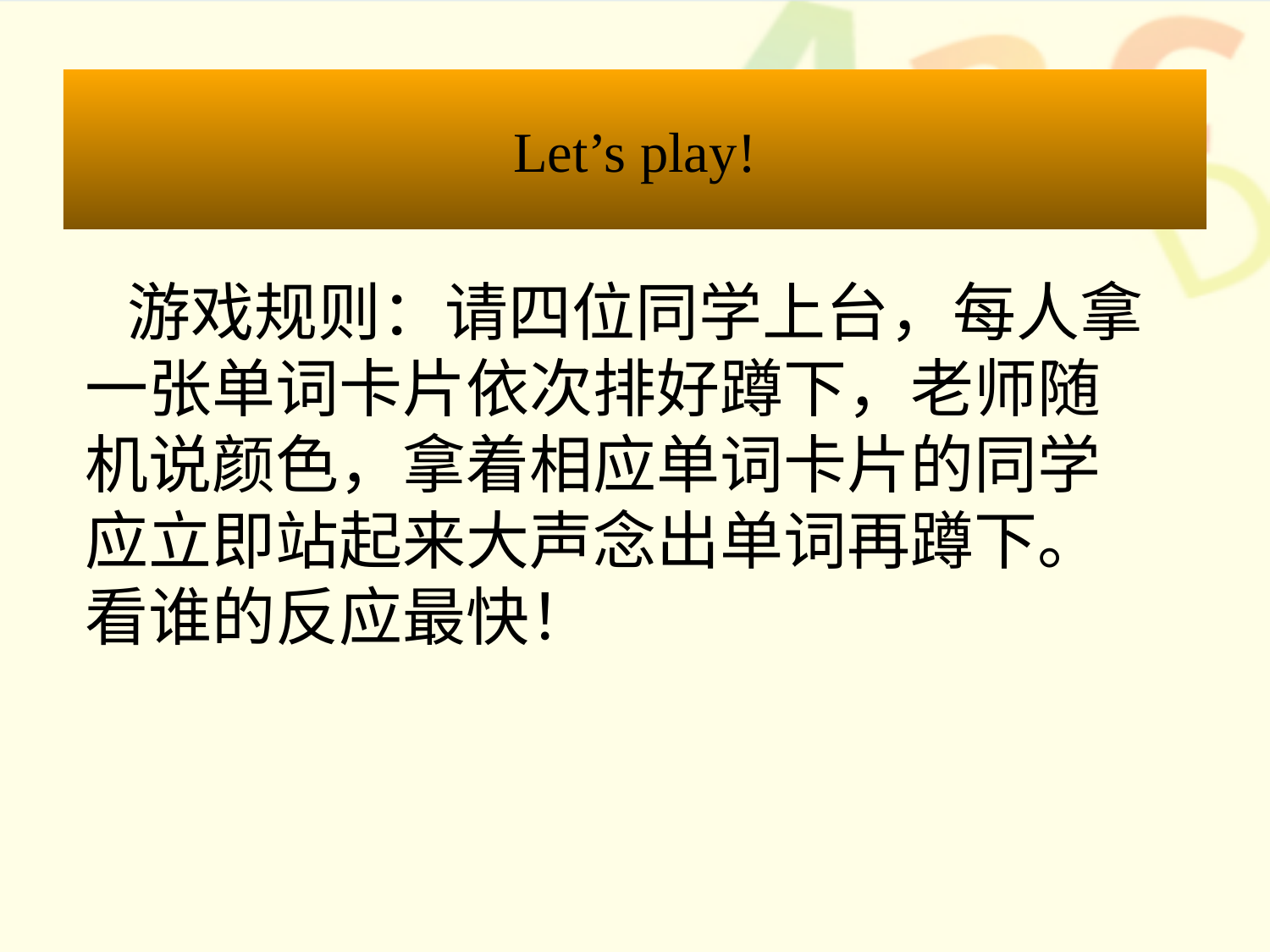

Let’s play!
      游戏规则：请四位同学上台，每人拿一张单词卡片依次排好蹲下，老师随机说颜色，拿着相应单词卡片的同学应立即站起来大声念出单词再蹲下。看谁的反应最快！